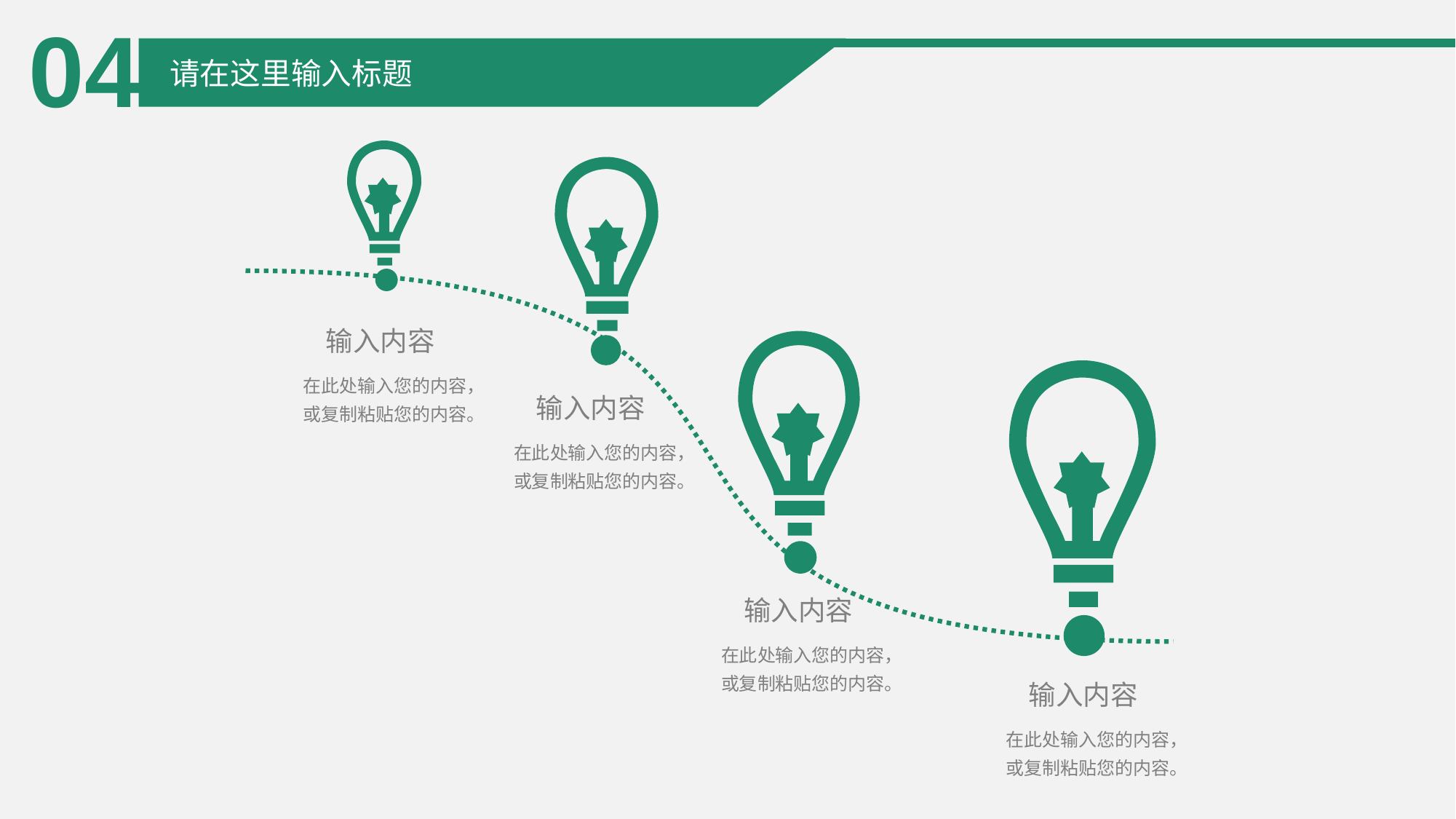

04
请在这里输入标题

输入内容

在此处输入您的内容，或复制粘贴您的内容。
输入内容
在此处输入您的内容，或复制粘贴您的内容。
输入内容
在此处输入您的内容，或复制粘贴您的内容。
输入内容
在此处输入您的内容，或复制粘贴您的内容。